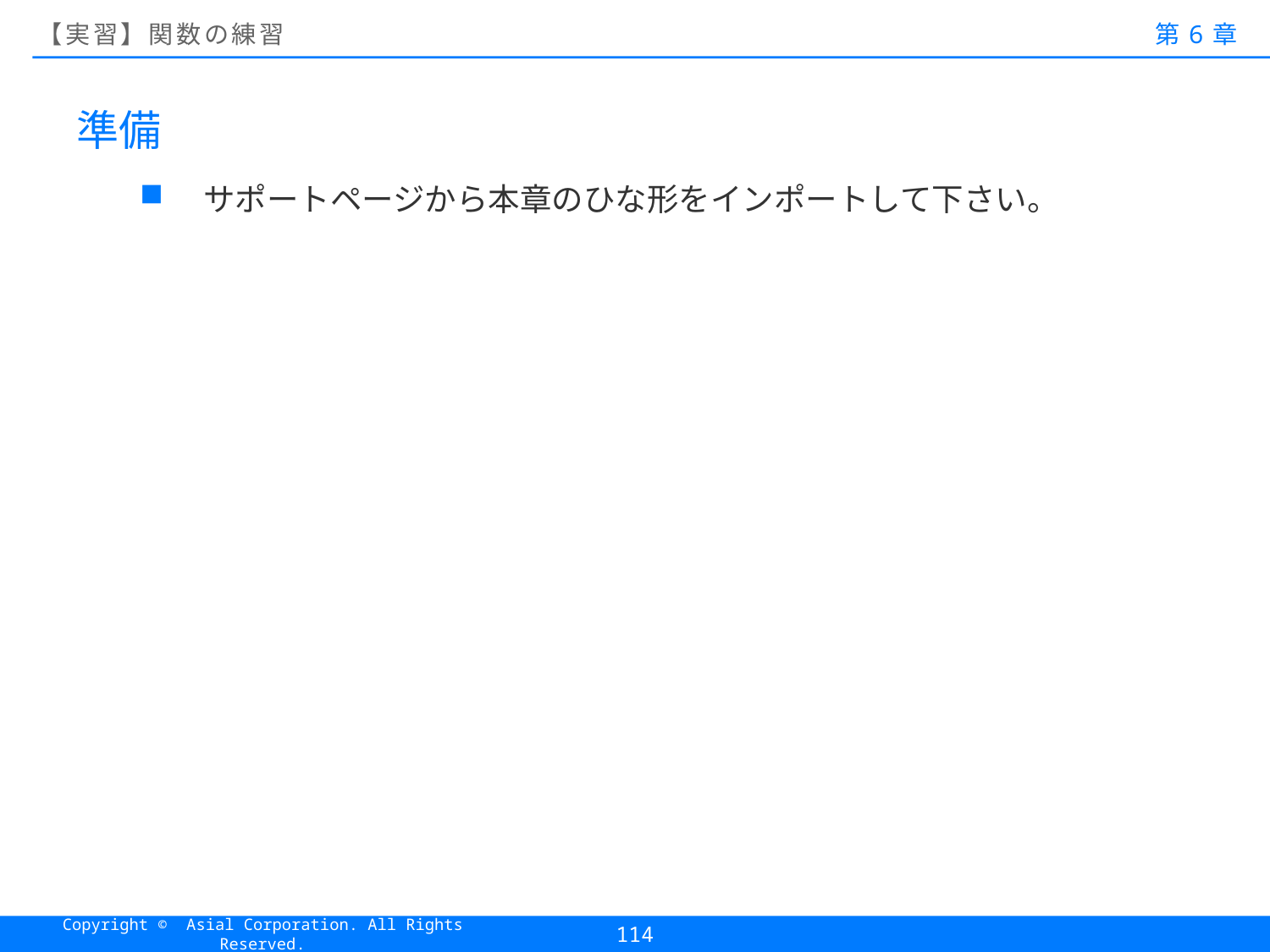

# 【実習】関数の練習
第6章
準備
サポートページから本章のひな形をインポートして下さい。
114